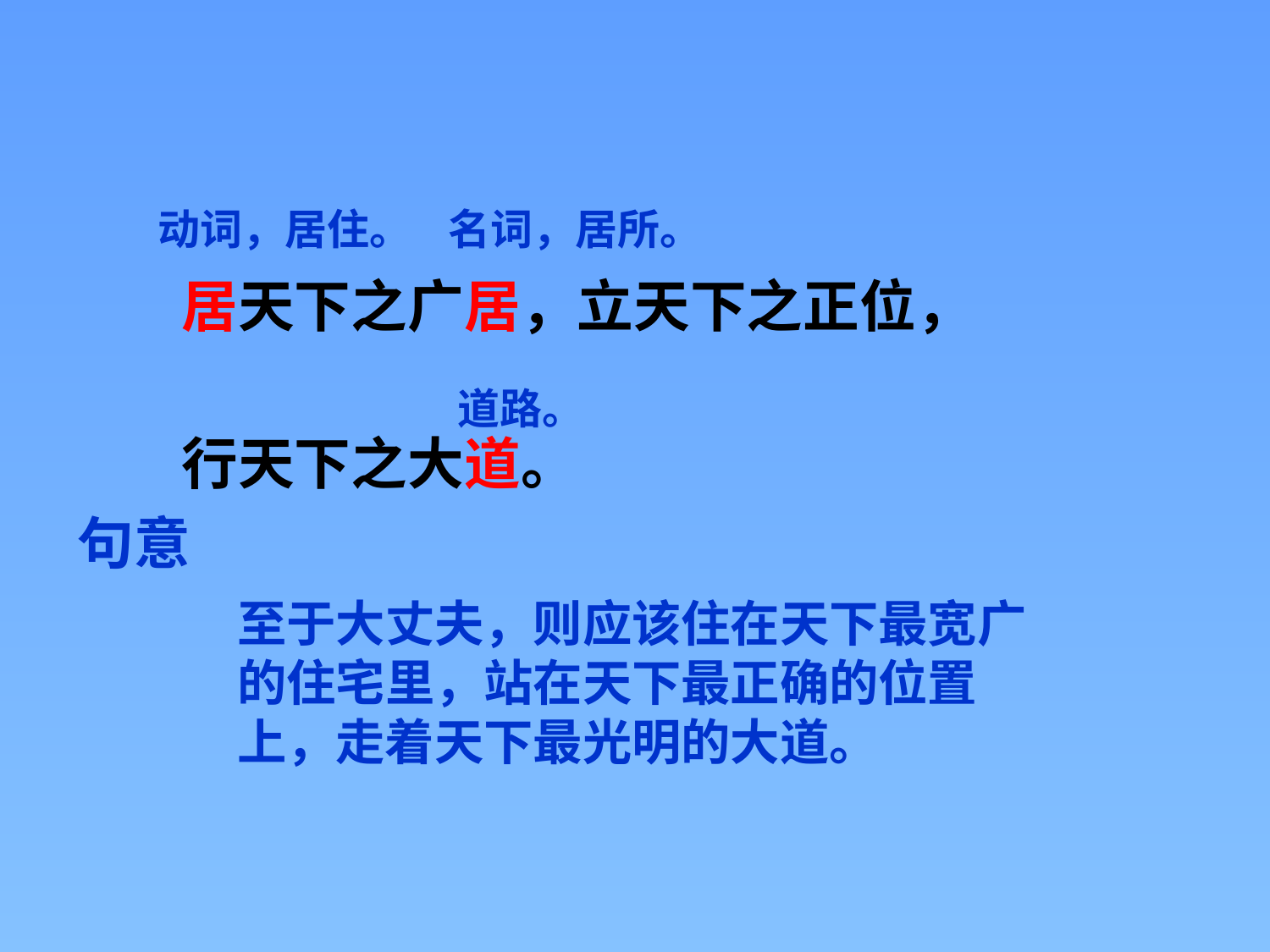

居天下之广居，立天下之正位，

       行天下之大道。
句意
动词，居住。
名词，居所。
道路。
至于大丈夫，则应该住在天下最宽广的住宅里，站在天下最正确的位置上，走着天下最光明的大道。